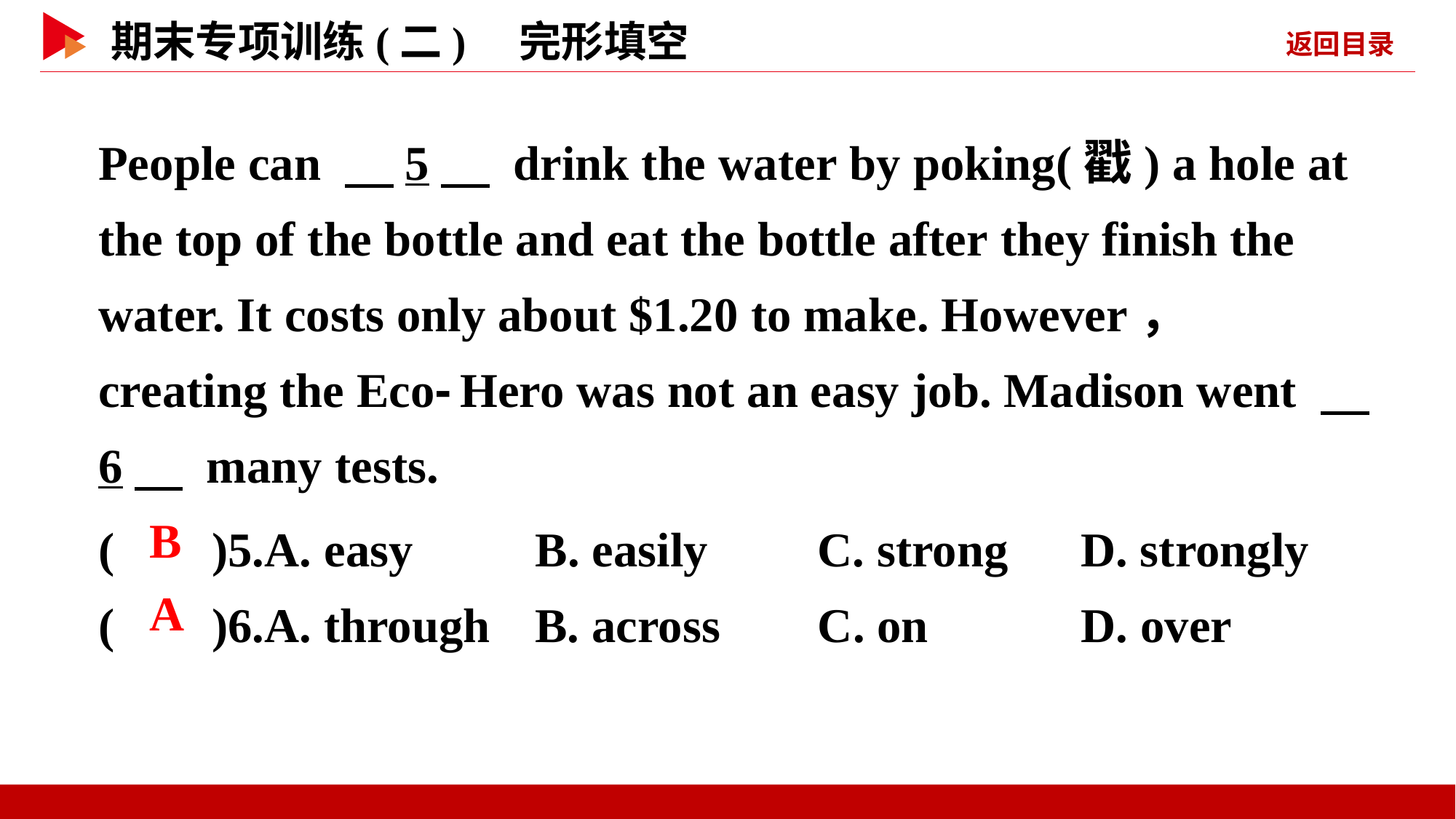

People can 　5　 drink the water by poking(戳) a hole at the top of the bottle and eat the bottle after they finish the water. It costs only about $1.20 to make. However， creating the Eco⁃Hero was not an easy job. Madison went 　6　 many tests.
(        )5.A. easy	         B. easily         C. strong	D. strongly
(        )6.A. through	B. across        C. on	         D. over
   B
   A